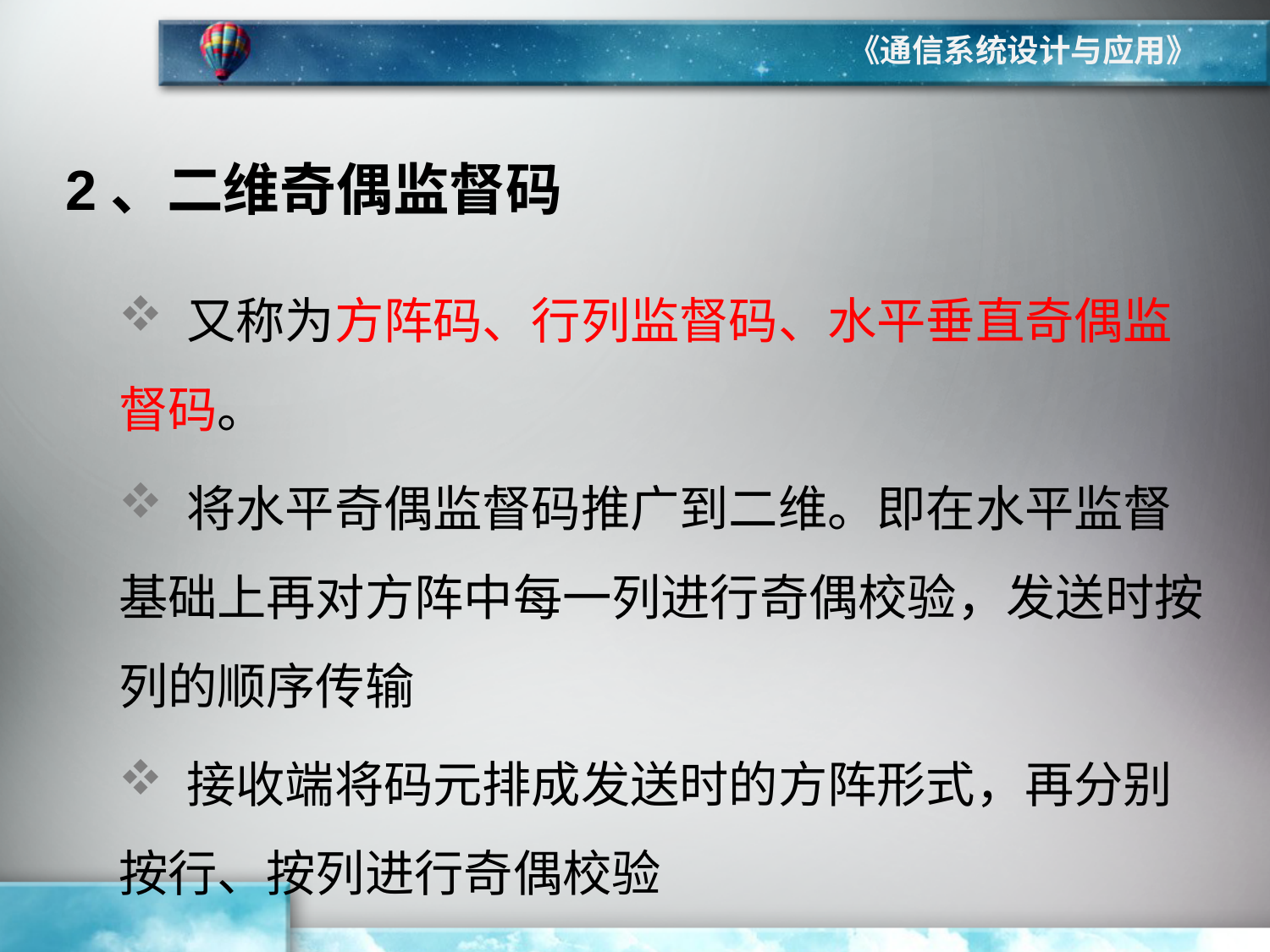

《通信系统设计与应用》
# 2、二维奇偶监督码
 又称为方阵码、行列监督码、水平垂直奇偶监督码。
 将水平奇偶监督码推广到二维。即在水平监督基础上再对方阵中每一列进行奇偶校验，发送时按列的顺序传输
 接收端将码元排成发送时的方阵形式，再分别按行、按列进行奇偶校验